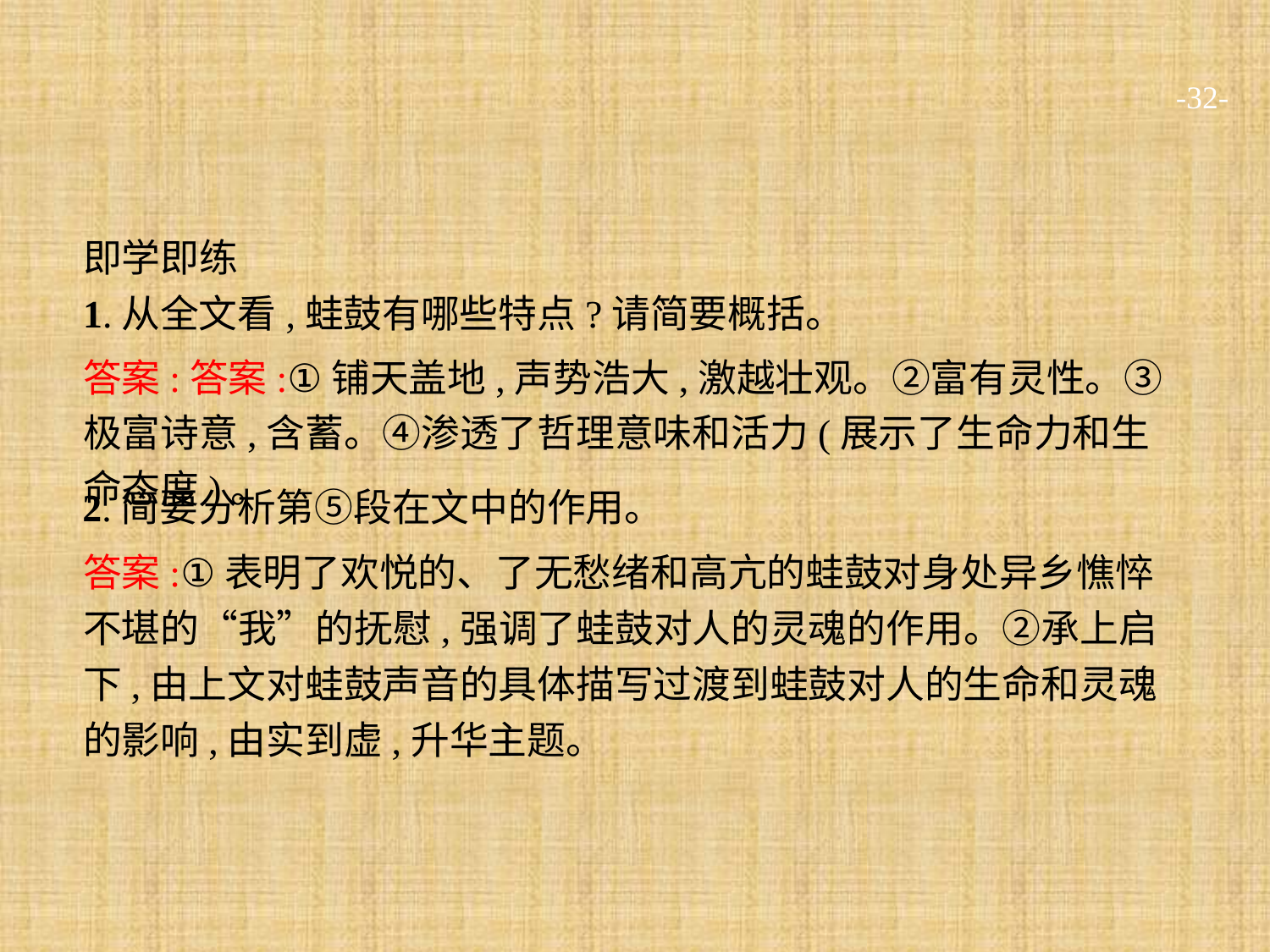

-32-
即学即练
1.从全文看,蛙鼓有哪些特点?请简要概括。
答案:答案:①铺天盖地,声势浩大,激越壮观。②富有灵性。③极富诗意,含蓄。④渗透了哲理意味和活力(展示了生命力和生命态度)。
2.简要分析第⑤段在文中的作用。
答案:①表明了欢悦的、了无愁绪和高亢的蛙鼓对身处异乡憔悴不堪的“我”的抚慰,强调了蛙鼓对人的灵魂的作用。②承上启下,由上文对蛙鼓声音的具体描写过渡到蛙鼓对人的生命和灵魂的影响,由实到虚,升华主题。